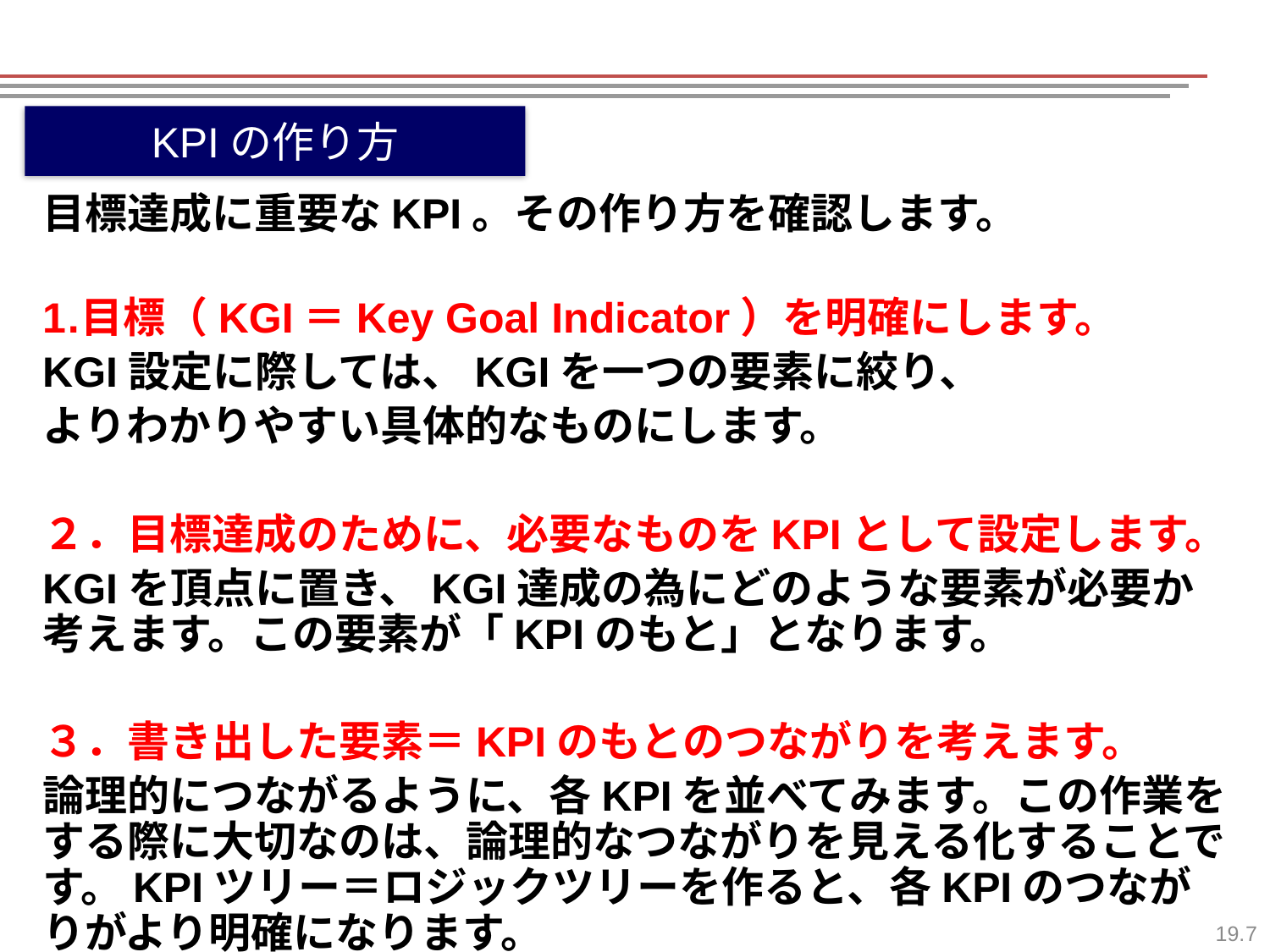

KPIの作り方
目標達成に重要なKPI。その作り方を確認します。

目標（KGI＝Key Goal Indicator）を明確にします。
KGI設定に際しては、KGIを一つの要素に絞り、
よりわかりやすい具体的なものにします。

２．目標達成のために、必要なものをKPIとして設定します。
KGIを頂点に置き、KGI達成の為にどのような要素が必要か考えます。この要素が「KPIのもと」となります。

３．書き出した要素＝KPIのもとのつながりを考えます。
論理的につながるように、各KPIを並べてみます。この作業をする際に大切なのは、論理的なつながりを見える化することです。KPIツリー＝ロジックツリーを作ると、各KPIのつながりがより明確になります。

7